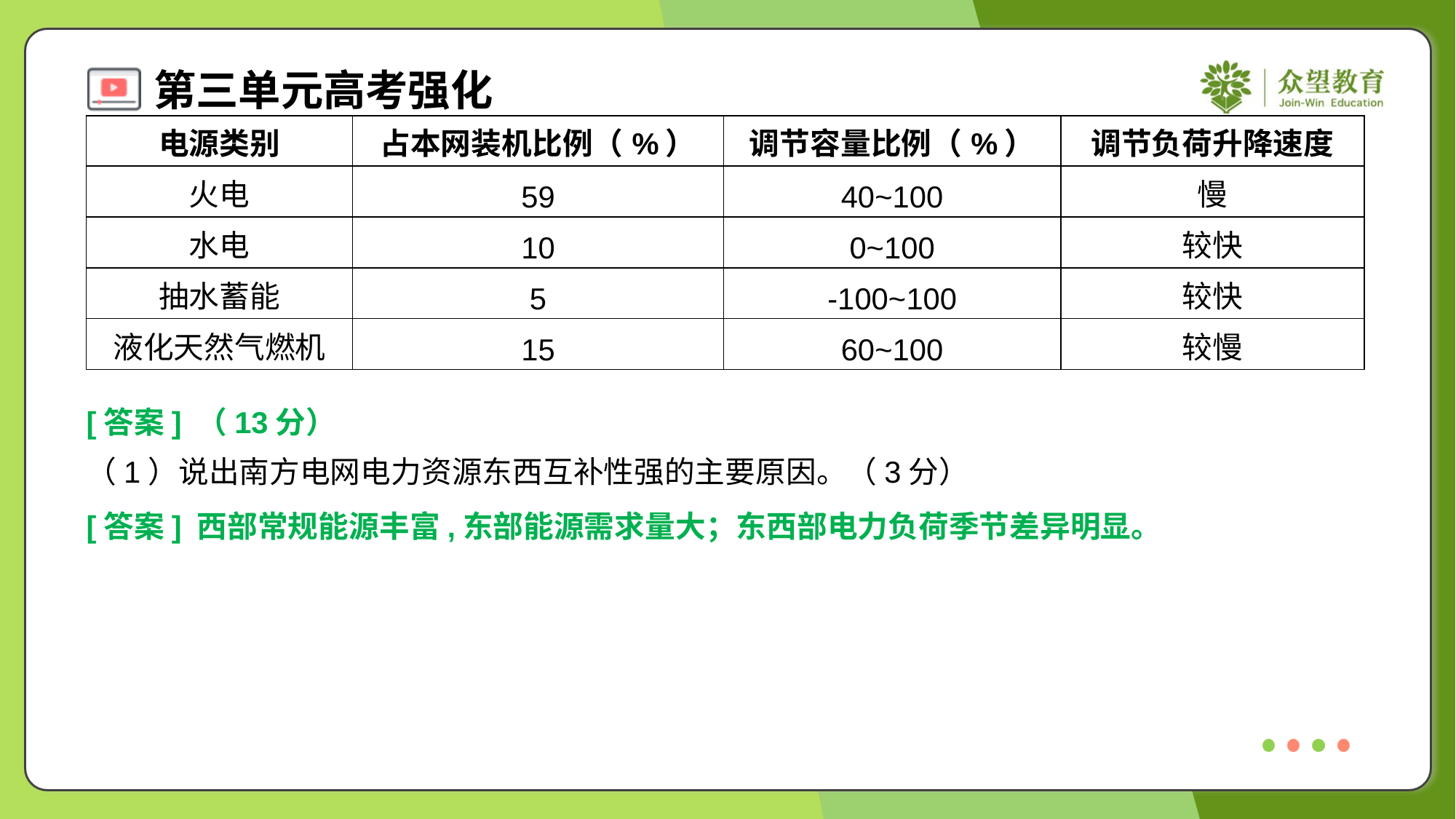

| 电源类别 | 占本网装机比例（%） | 调节容量比例（%） | 调节负荷升降速度 |
| --- | --- | --- | --- |
| 火电 | 59 | 40~100 | 慢 |
| 水电 | 10 | 0~100 | 较快 |
| 抽水蓄能 | 5 | -100~100 | 较快 |
| 液化天然气燃机 | 15 | 60~100 | 较慢 |
[答案] （13分）
（1）说出南方电网电力资源东西互补性强的主要原因。（3分）
[答案] 西部常规能源丰富,东部能源需求量大；东西部电力负荷季节差异明显。